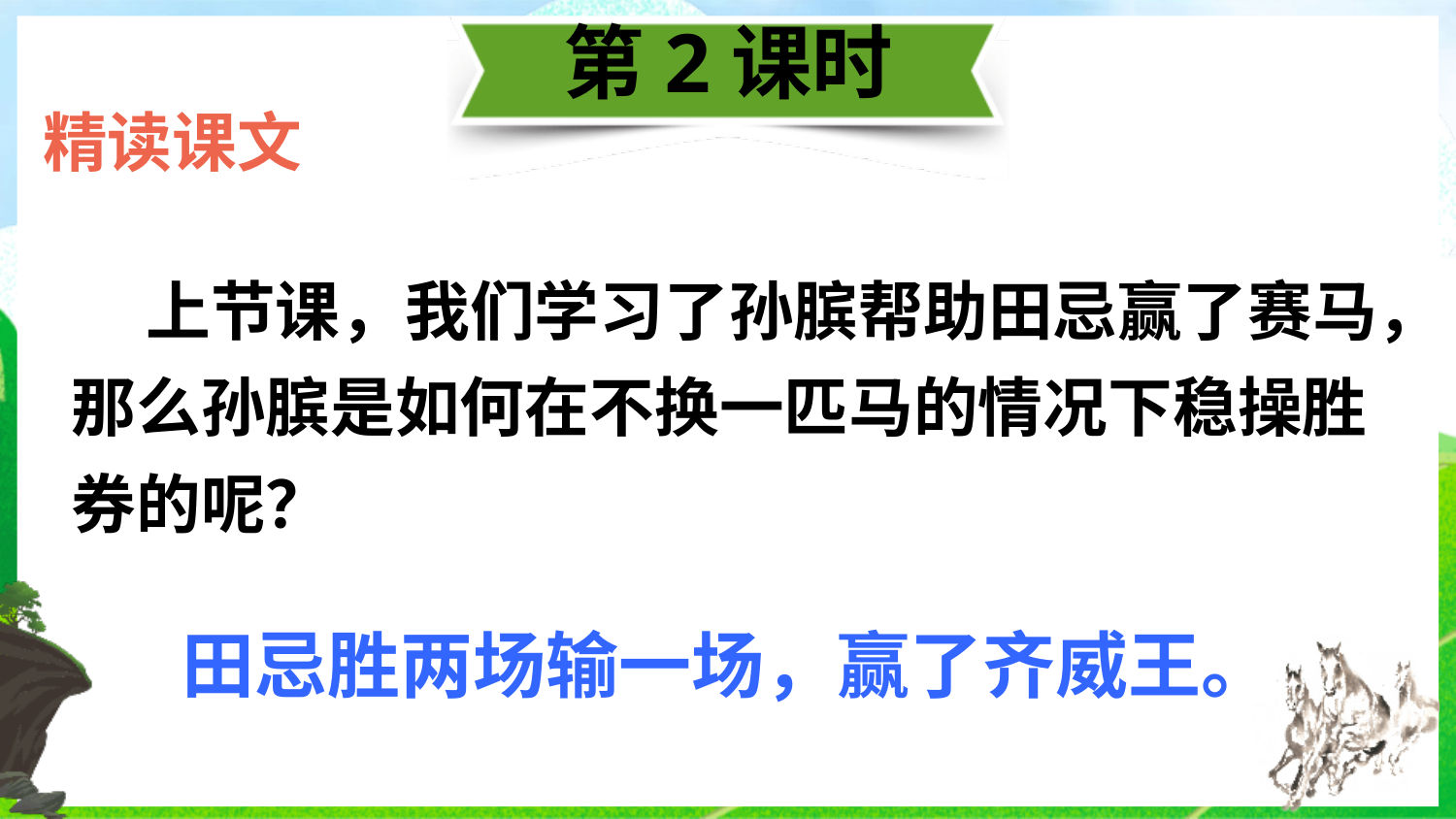

第2课时
精读课文
    上节课，我们学习了孙膑帮助田忌赢了赛马，那么孙膑是如何在不换一匹马的情况下稳操胜券的呢？
田忌胜两场输一场，赢了齐威王。